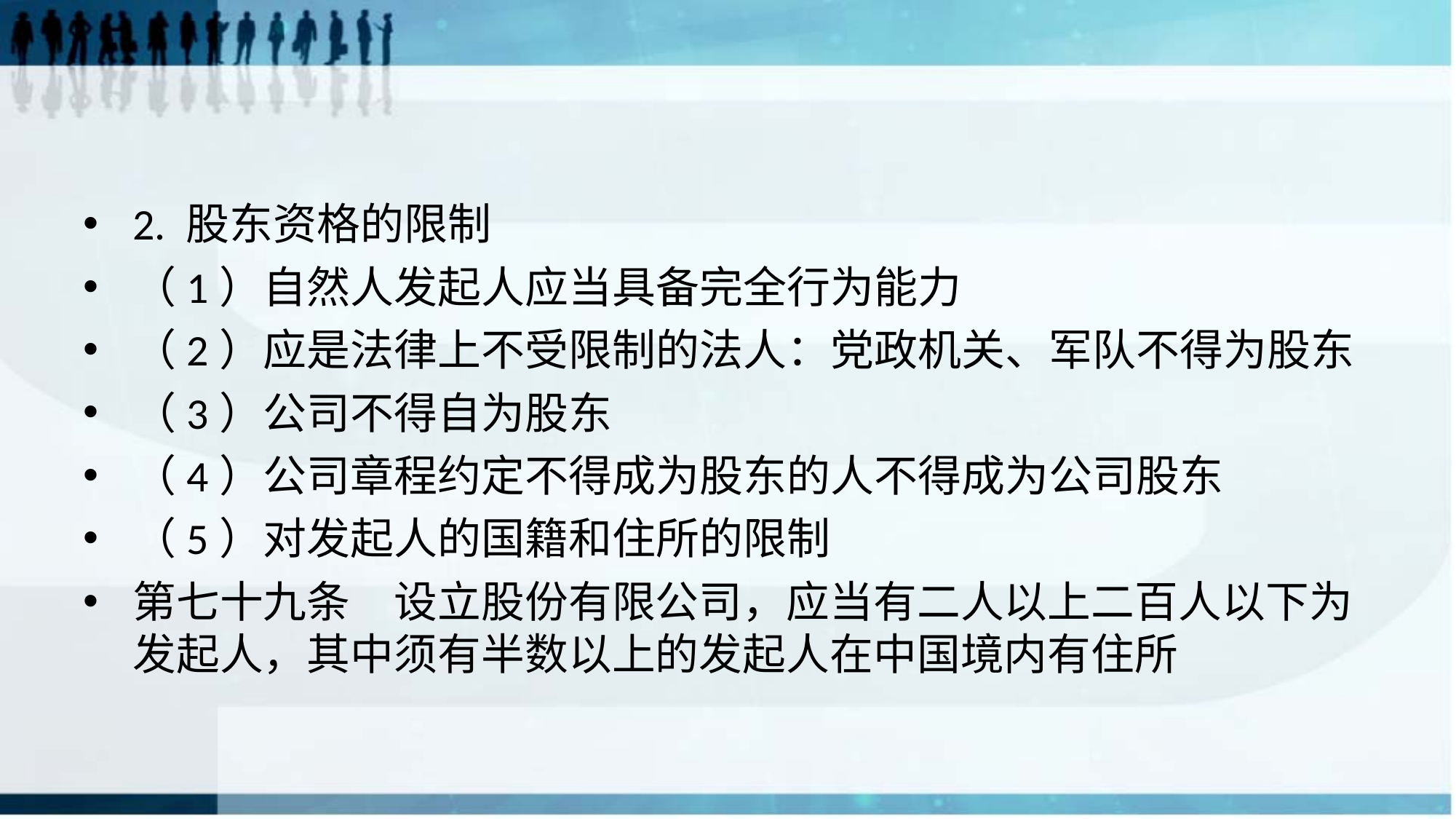

#
2. 股东资格的限制
（1）自然人发起人应当具备完全行为能力
（2）应是法律上不受限制的法人：党政机关、军队不得为股东
（3）公司不得自为股东
（4）公司章程约定不得成为股东的人不得成为公司股东
（5）对发起人的国籍和住所的限制
第七十九条　设立股份有限公司，应当有二人以上二百人以下为发起人，其中须有半数以上的发起人在中国境内有住所